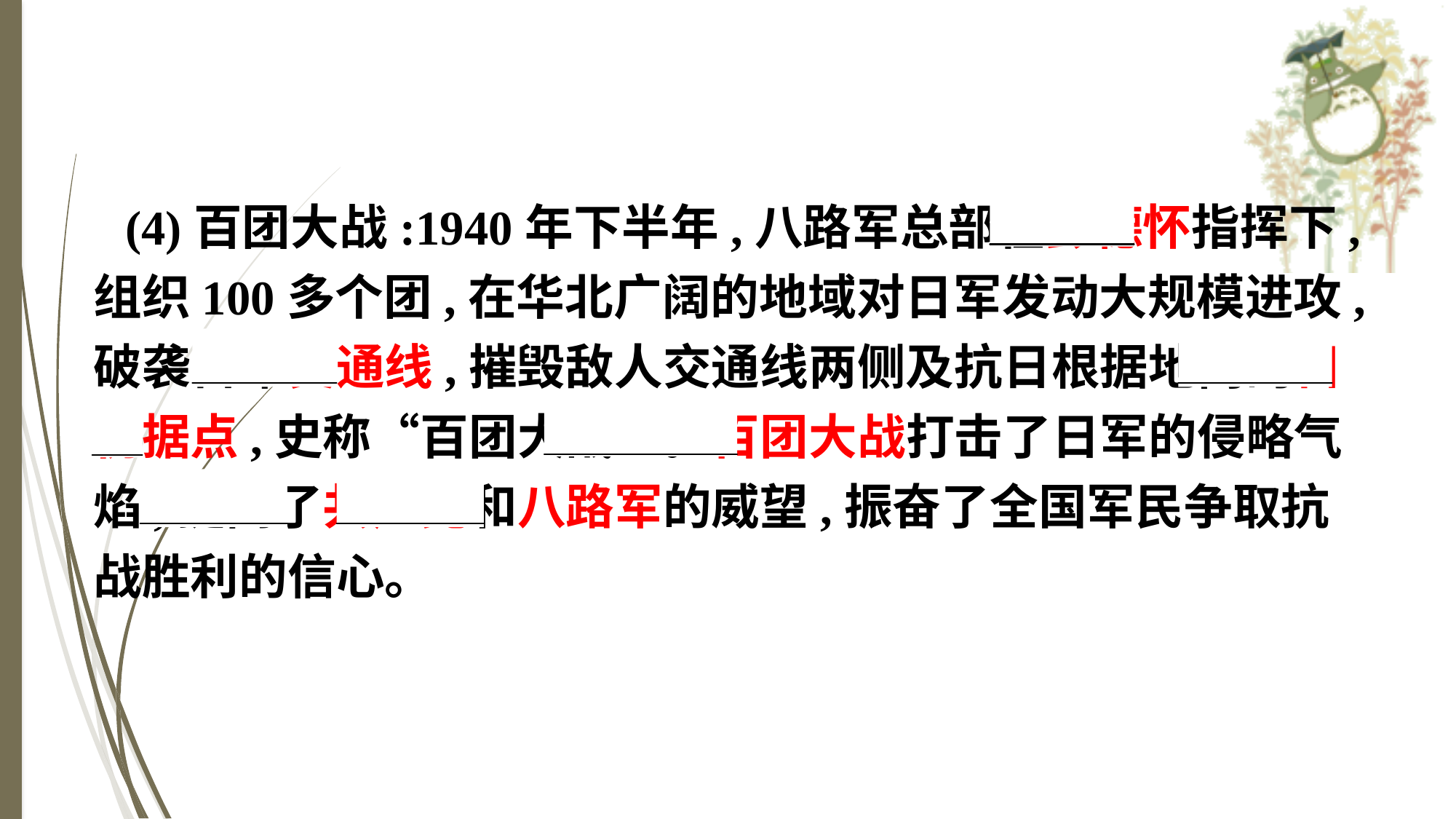

(4)百团大战:1940年下半年,八路军总部在彭德怀指挥下,组织100多个团,在华北广阔的地域对日军发动大规模进攻,破袭日军交通线,摧毁敌人交通线两侧及抗日根据地内的日伪据点,史称“百团大战”。百团大战打击了日军的侵略气焰,提高了共产党和八路军的威望,振奋了全国军民争取抗战胜利的信心。